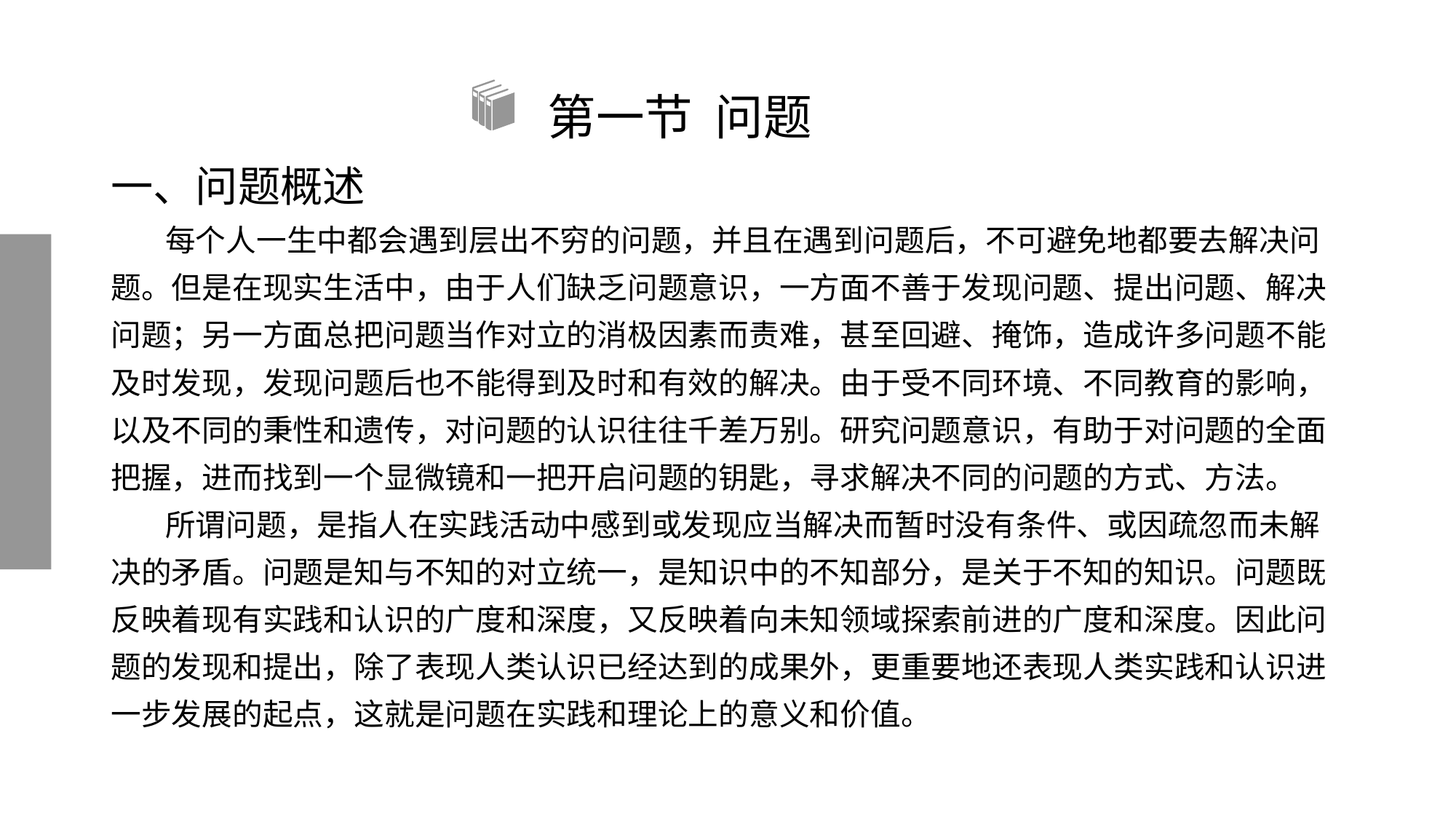

# 第一节  问题
一、问题概述
       每个人一生中都会遇到层出不穷的问题，并且在遇到问题后，不可避免地都要去解决问题。但是在现实生活中，由于人们缺乏问题意识，一方面不善于发现问题、提出问题、解决问题；另一方面总把问题当作对立的消极因素而责难，甚至回避、掩饰，造成许多问题不能及时发现，发现问题后也不能得到及时和有效的解决。由于受不同环境、不同教育的影响，以及不同的秉性和遗传，对问题的认识往往千差万别。研究问题意识，有助于对问题的全面把握，进而找到一个显微镜和一把开启问题的钥匙，寻求解决不同的问题的方式、方法。
       所谓问题，是指人在实践活动中感到或发现应当解决而暂时没有条件、或因疏忽而未解决的矛盾。问题是知与不知的对立统一，是知识中的不知部分，是关于不知的知识。问题既反映着现有实践和认识的广度和深度，又反映着向未知领域探索前进的广度和深度。因此问题的发现和提出，除了表现人类认识已经达到的成果外，更重要地还表现人类实践和认识进一步发展的起点，这就是问题在实践和理论上的意义和价值。